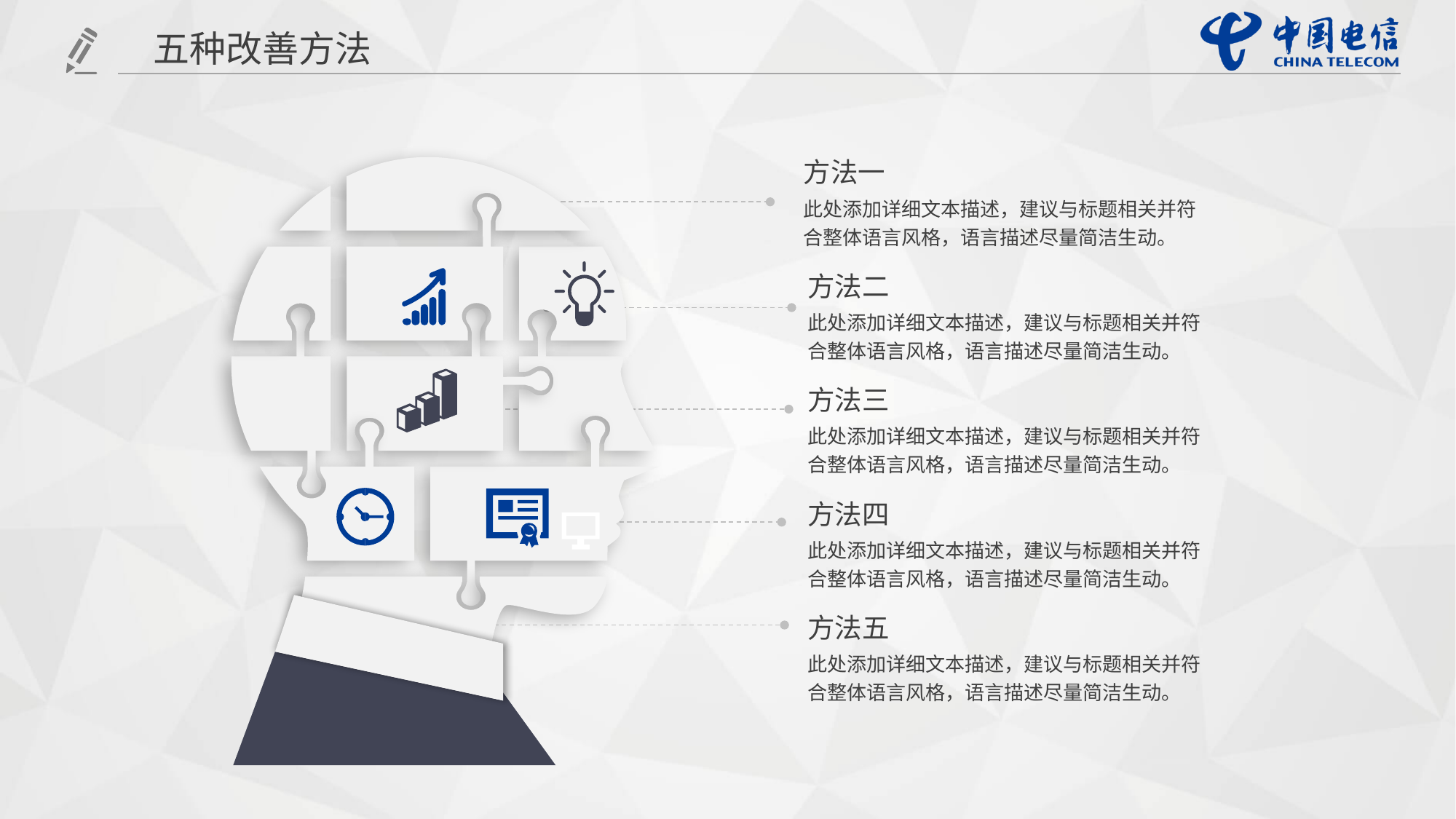

五种改善方法

方法一
此处添加详细文本描述，建议与标题相关并符合整体语言风格，语言描述尽量简洁生动。
方法二
此处添加详细文本描述，建议与标题相关并符合整体语言风格，语言描述尽量简洁生动。
方法三
此处添加详细文本描述，建议与标题相关并符合整体语言风格，语言描述尽量简洁生动。
方法四
此处添加详细文本描述，建议与标题相关并符合整体语言风格，语言描述尽量简洁生动。
方法五
此处添加详细文本描述，建议与标题相关并符合整体语言风格，语言描述尽量简洁生动。